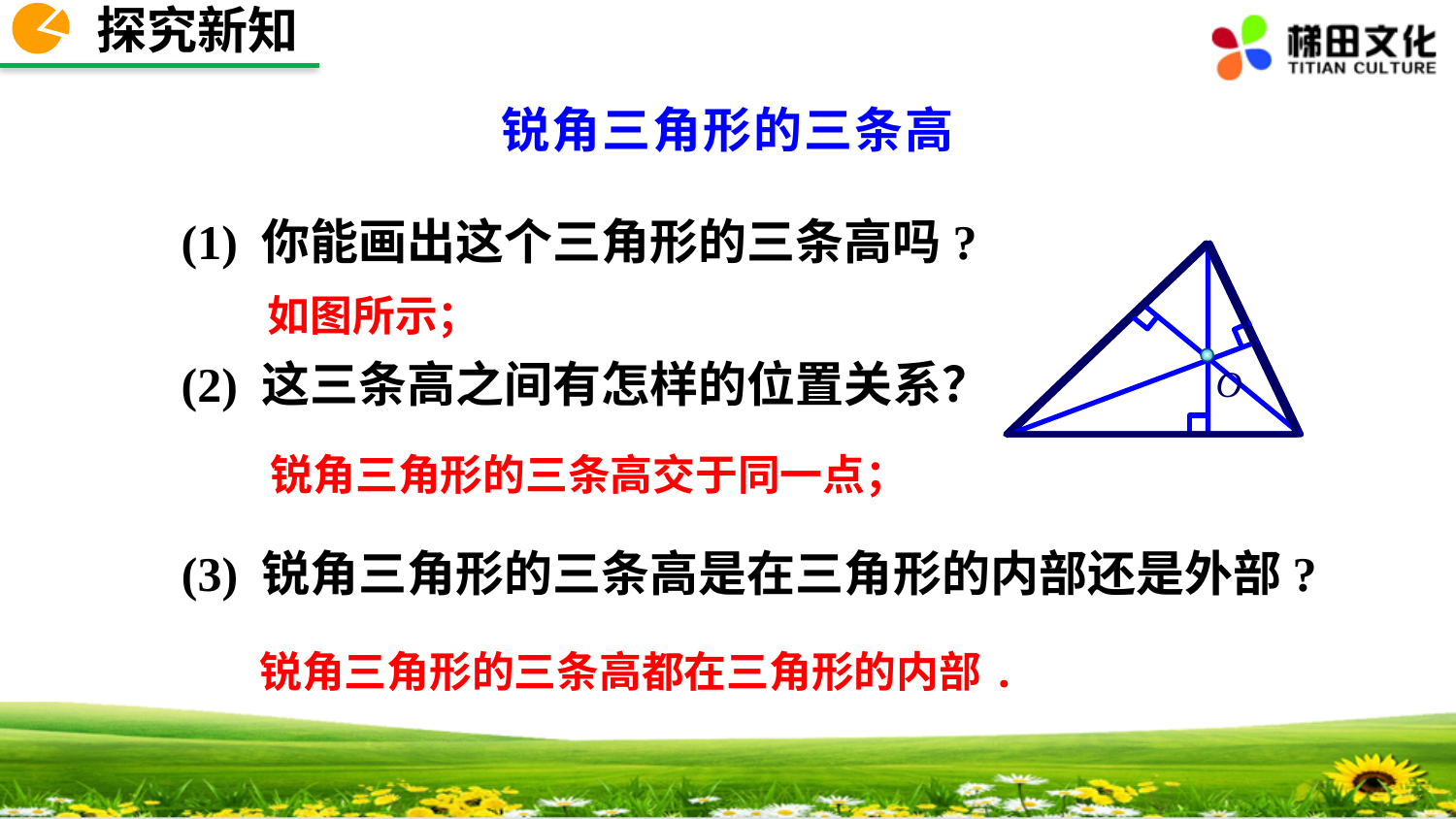

探究新知

锐角三角形的三条高
(1) 你能画出这个三角形的三条高吗?

O

如图所示；
(2) 这三条高之间有怎样的位置关系？
锐角三角形的三条高交于同一点；
(3) 锐角三角形的三条高是在三角形的内部还是外部?
锐角三角形的三条高都在三角形的内部.